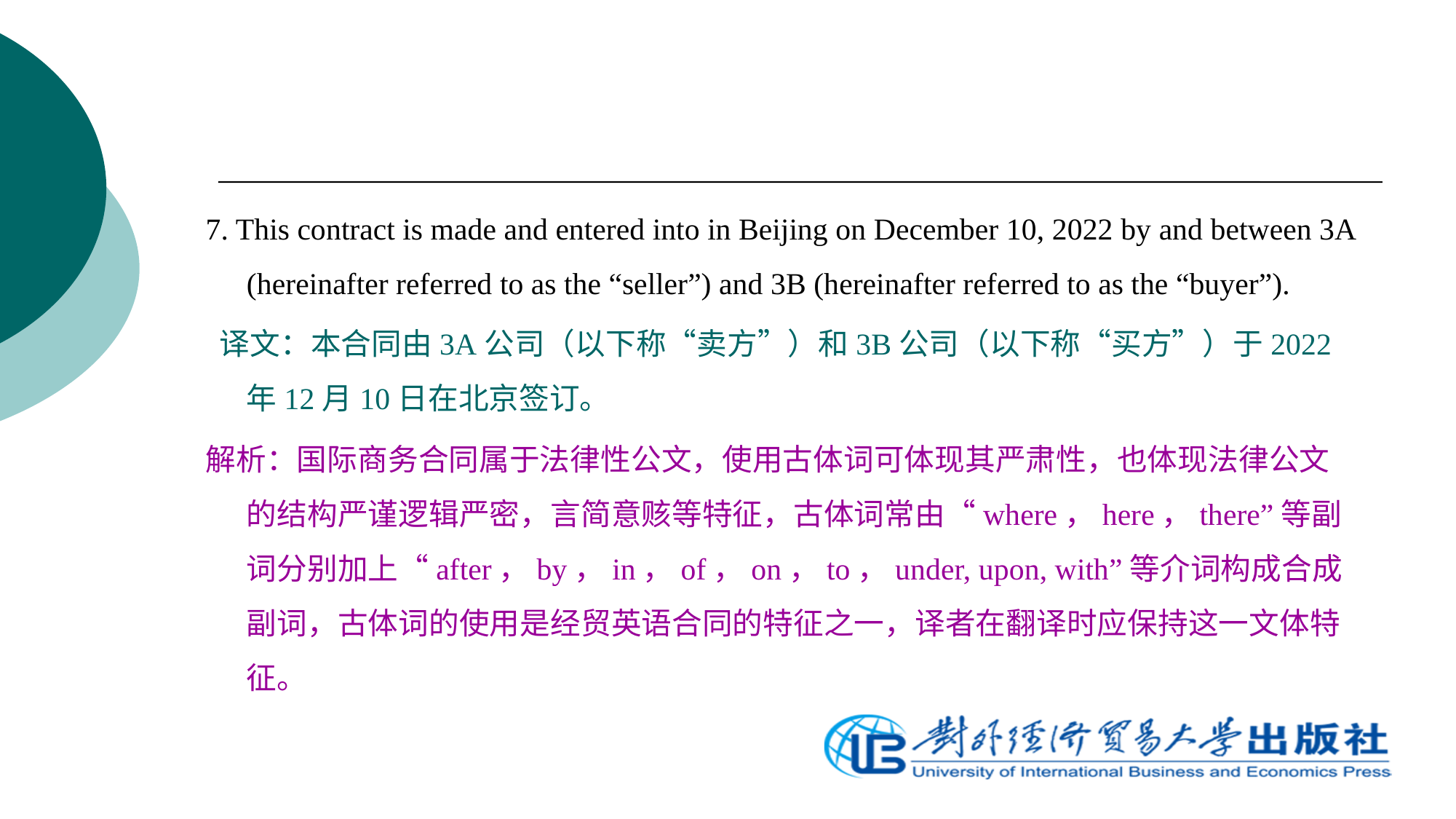

7. This contract is made and entered into in Beijing on December 10, 2022 by and between 3A (hereinafter referred to as the “seller”) and 3B (hereinafter referred to as the “buyer”).
 译文：本合同由3A公司（以下称“卖方”）和3B公司（以下称“买方”）于2022年12月10日在北京签订。
解析：国际商务合同属于法律性公文，使用古体词可体现其严肃性，也体现法律公文的结构严谨逻辑严密，言简意赅等特征，古体词常由“where，here，there”等副词分别加上“after，by，in，of，on，to，under, upon, with”等介词构成合成副词，古体词的使用是经贸英语合同的特征之一，译者在翻译时应保持这一文体特征。